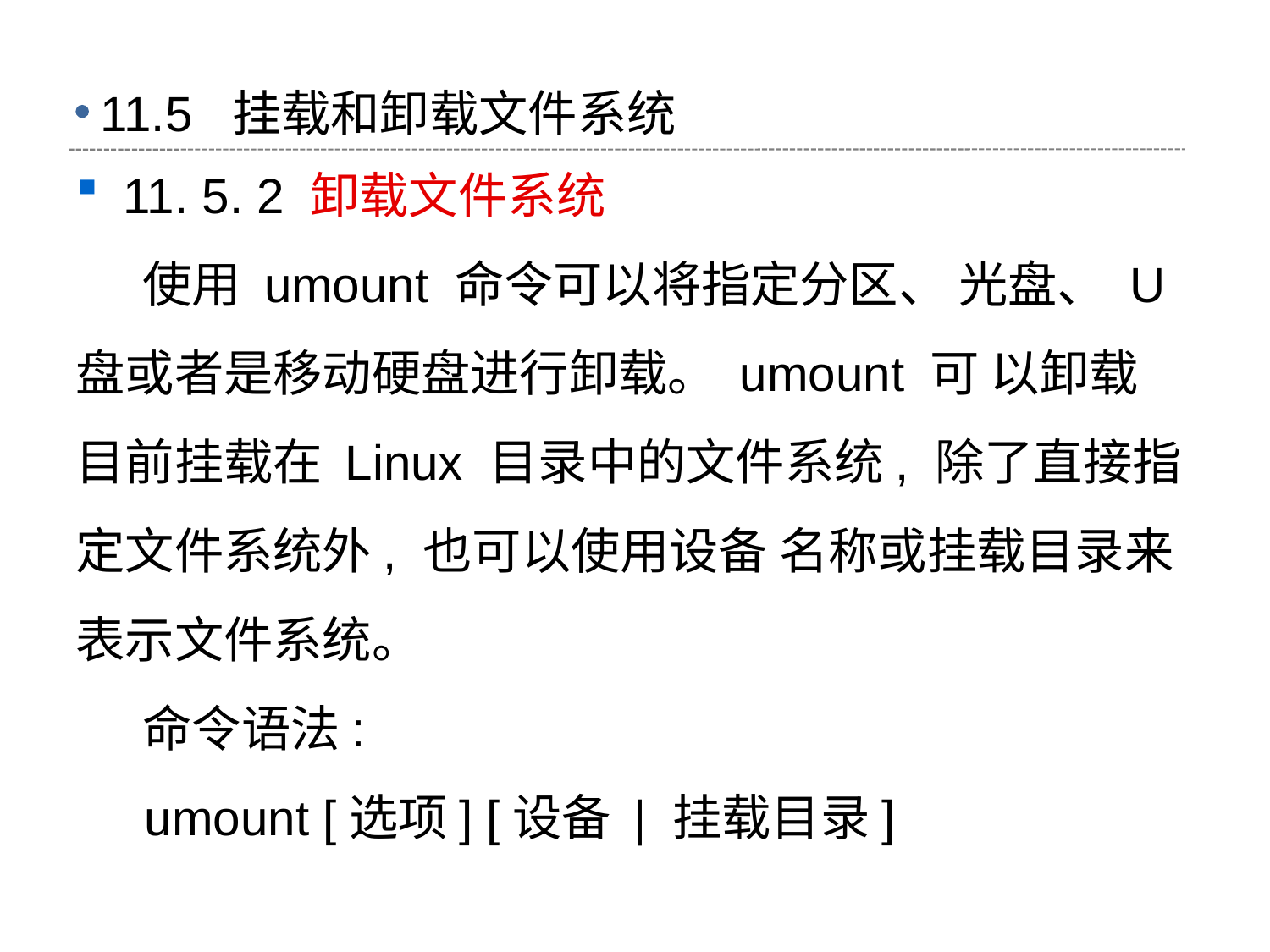

# 11.5  挂载和卸载文件系统
11. 5. 2 卸载文件系统
     使用 umount 命令可以将指定分区、 光盘、 U 盘或者是移动硬盘进行卸载。 umount 可 以卸载目前挂载在 Linux 目录中的文件系统, 除了直接指定文件系统外, 也可以使用设备 名称或挂载目录来表示文件系统。
     命令语法:
     umount [选项] [设备 | 挂载目录]